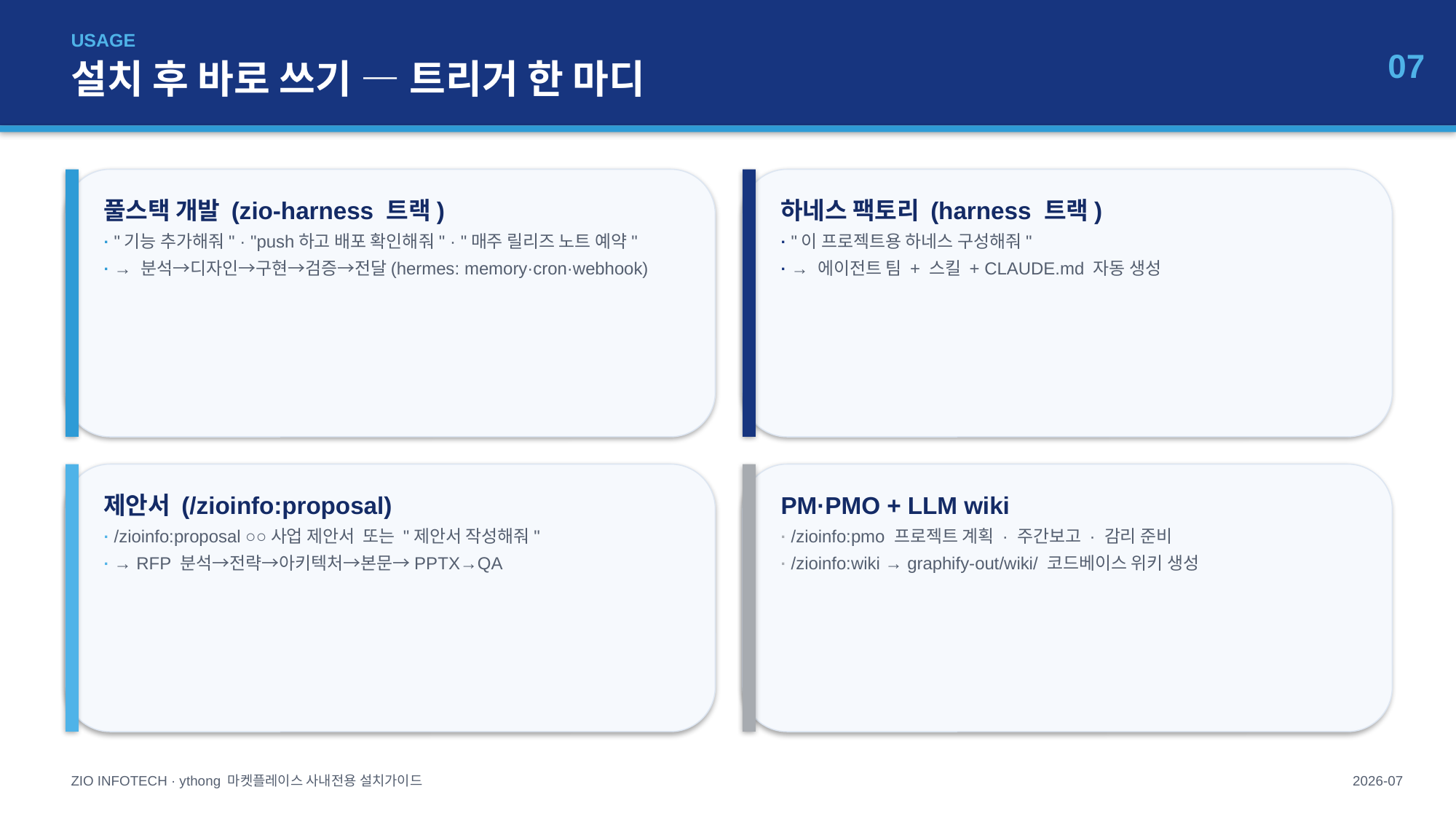

USAGE
설치 후 바로 쓰기 — 트리거 한 마디
07

풀스택 개발 (zio-harness 트랙)
· "기능 추가해줘" · "push하고 배포 확인해줘" · "매주 릴리즈 노트 예약"
· → 분석→디자인→구현→검증→전달(hermes: memory·cron·webhook)
하네스 팩토리 (harness 트랙)
· "이 프로젝트용 하네스 구성해줘"
· → 에이전트 팀 + 스킬 + CLAUDE.md 자동 생성

제안서 (/zioinfo:proposal)
· /zioinfo:proposal ○○사업 제안서  또는 "제안서 작성해줘"
· → RFP 분석→전략→아키텍처→본문→PPTX→QA
PM·PMO + LLM wiki
· /zioinfo:pmo 프로젝트 계획 · 주간보고 · 감리 준비
· /zioinfo:wiki → graphify-out/wiki/ 코드베이스 위키 생성
ZIO INFOTECH · ythong 마켓플레이스 사내전용 설치가이드
2026-07